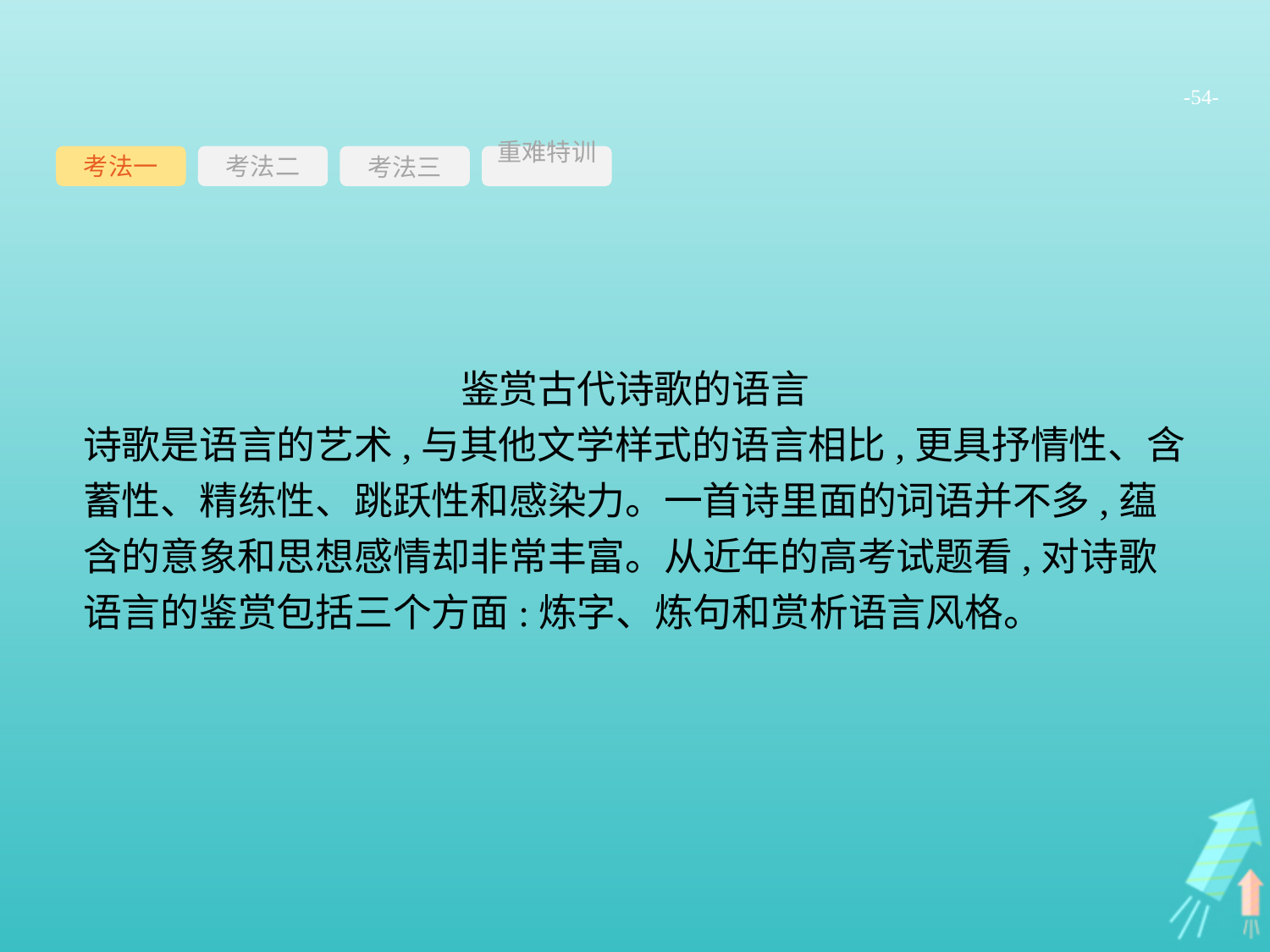

-54-
考法一
考法三
重难特训
考法二
鉴赏古代诗歌的语言
诗歌是语言的艺术,与其他文学样式的语言相比,更具抒情性、含蓄性、精练性、跳跃性和感染力。一首诗里面的词语并不多,蕴含的意象和思想感情却非常丰富。从近年的高考试题看,对诗歌语言的鉴赏包括三个方面:炼字、炼句和赏析语言风格。